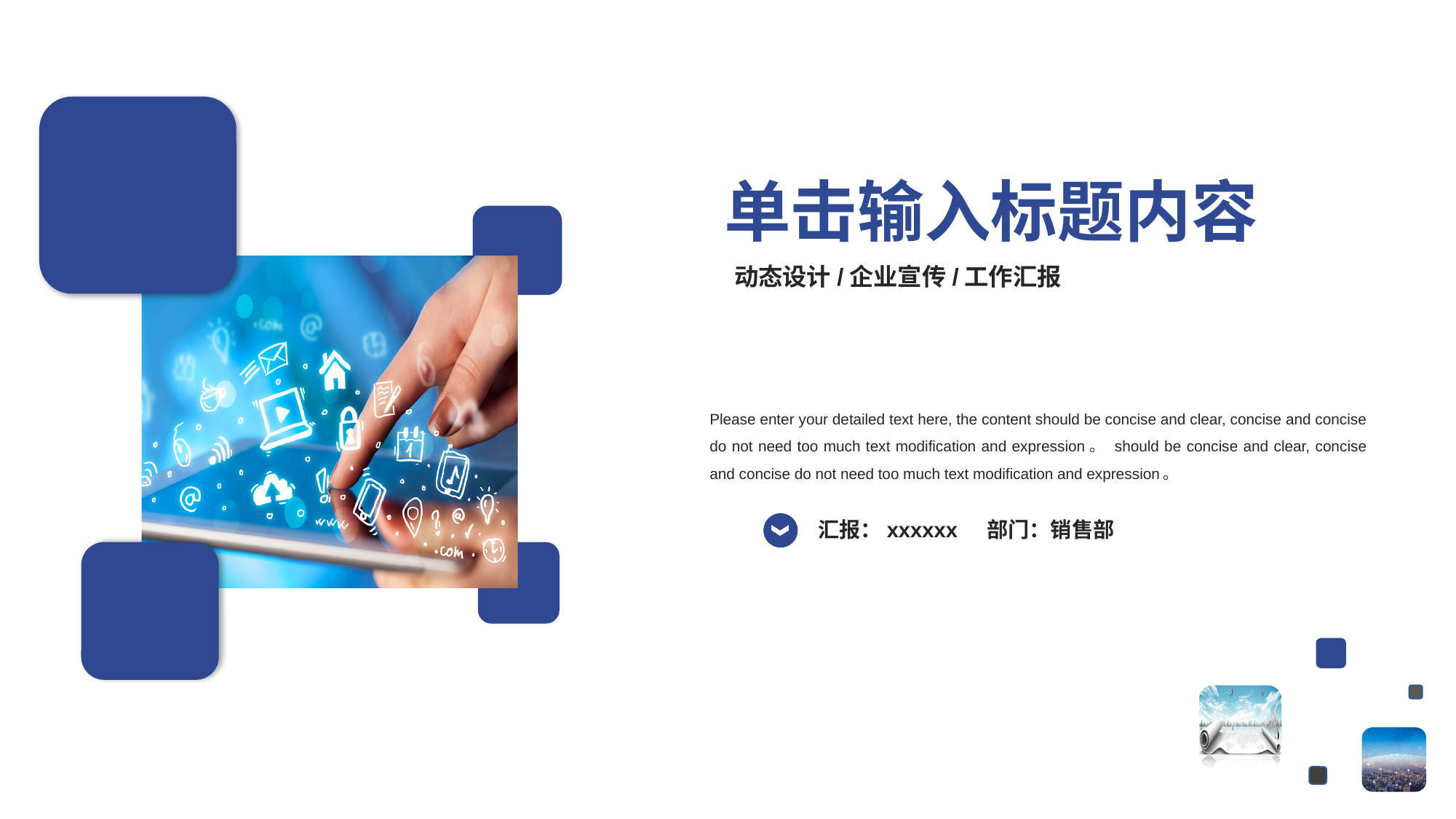

单击输入标题内容

动态设计/企业宣传/工作汇报
Please enter your detailed text here, the content should be concise and clear, concise and concise do not need too much text modification and expression。 should be concise and clear, concise and concise do not need too much text modification and expression。
汇报：xxxxxx    部门：销售部